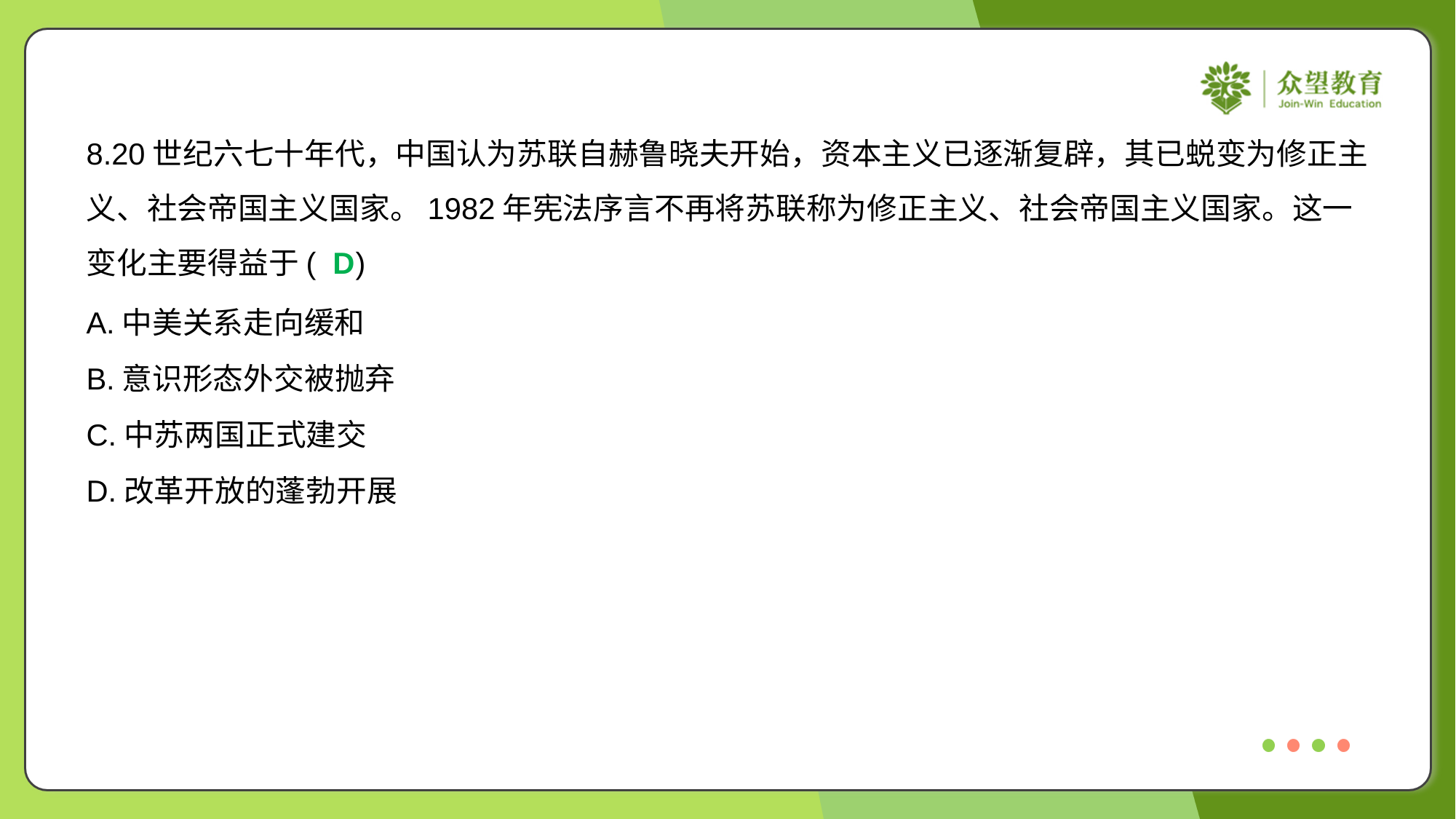

8.20世纪六七十年代，中国认为苏联自赫鲁晓夫开始，资本主义已逐渐复辟，其已蜕变为修正主
义、社会帝国主义国家。1982年宪法序言不再将苏联称为修正主义、社会帝国主义国家。这一
变化主要得益于(     )
D
A.中美关系走向缓和
B.意识形态外交被抛弃
C.中苏两国正式建交
D.改革开放的蓬勃开展